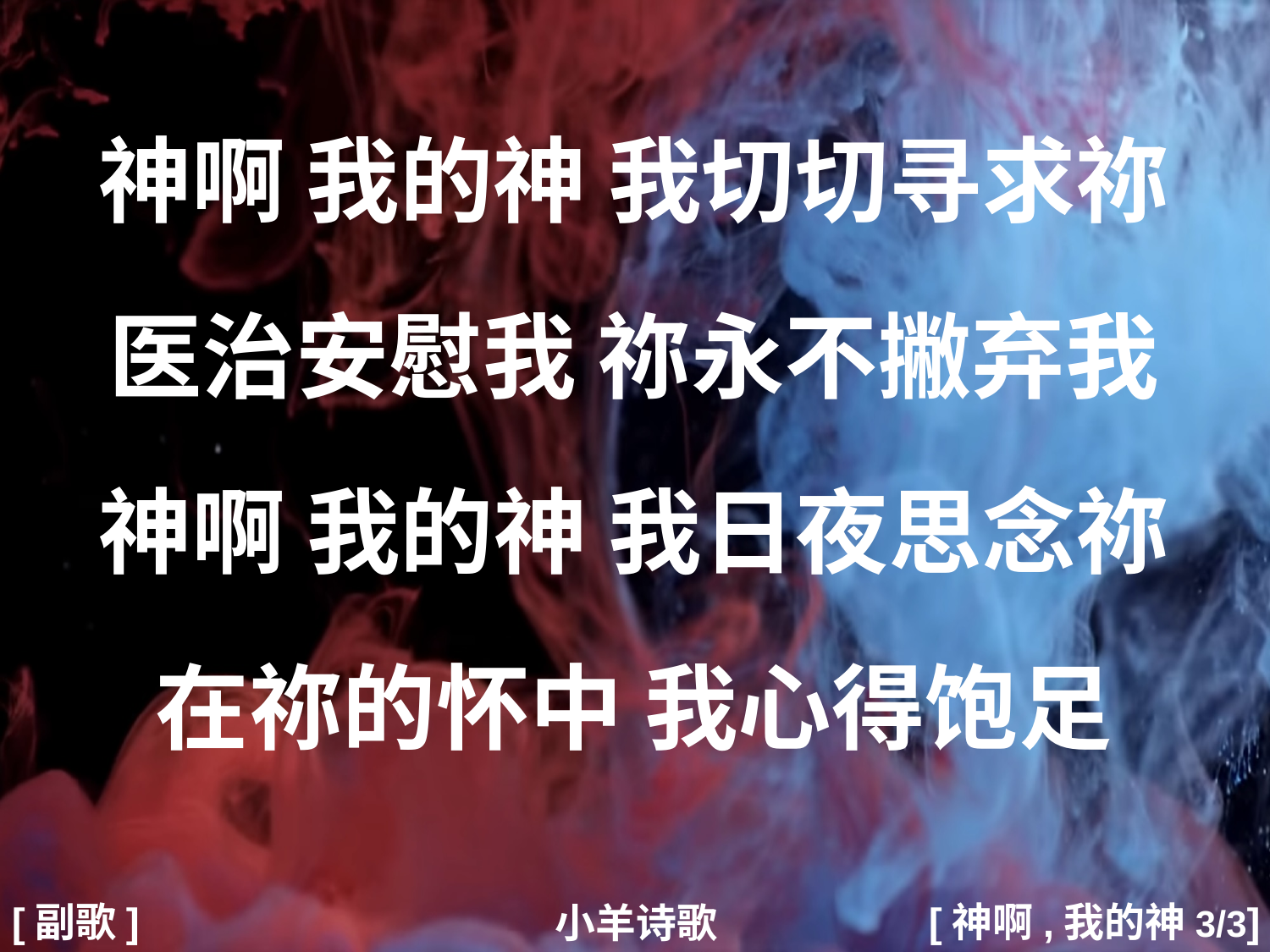

神啊 我的神 我切切寻求祢

医治安慰我 祢永不撇弃我

神啊 我的神 我日夜思念祢

在祢的怀中 我心得饱足

#

[副歌]
[神啊,我的神3/3]
小羊诗歌